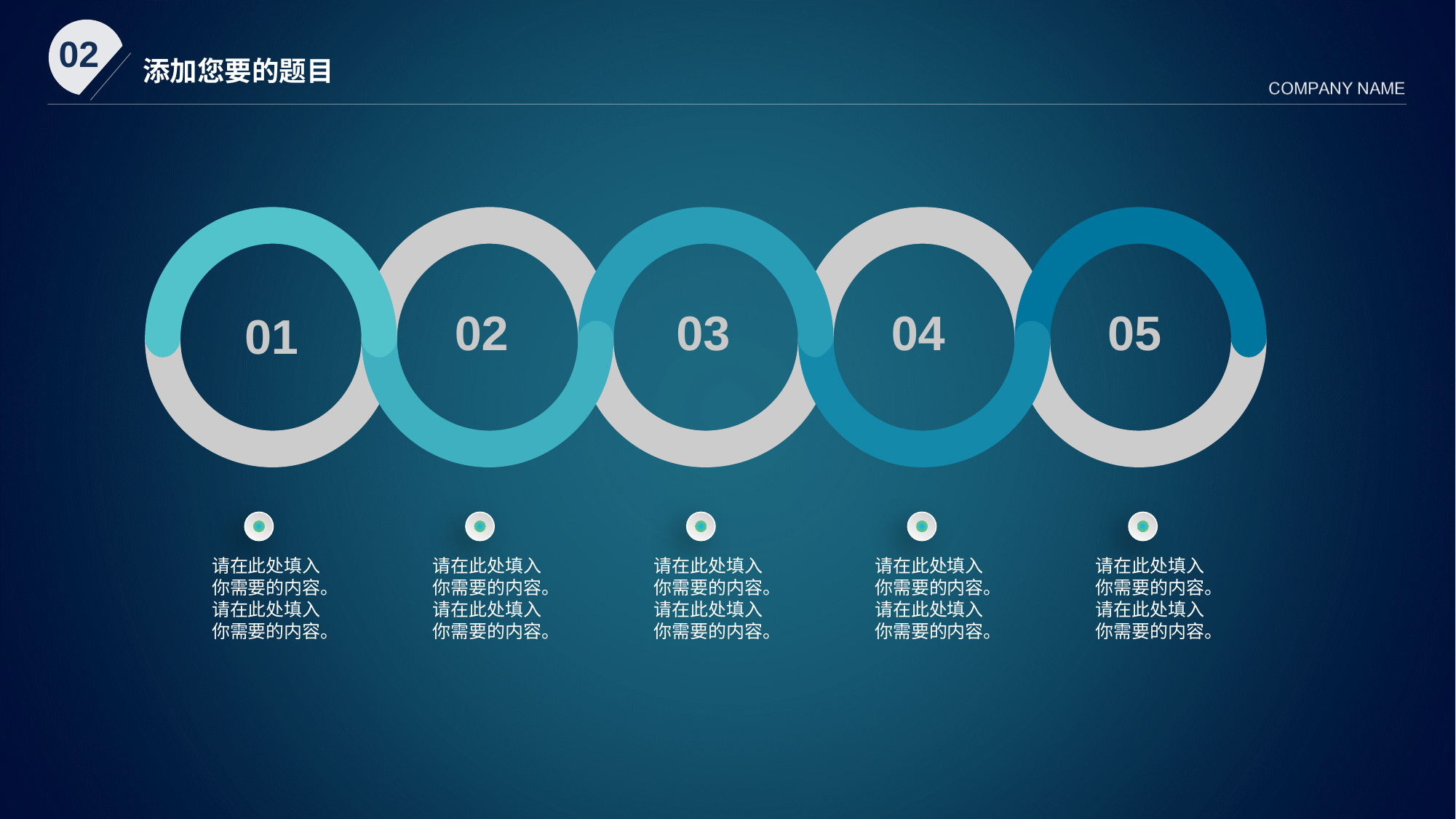

02
03
04
05
01

请在此处填入
你需要的内容。
请在此处填入
你需要的内容。

请在此处填入
你需要的内容。
请在此处填入
你需要的内容。

请在此处填入
你需要的内容。
请在此处填入
你需要的内容。

请在此处填入
你需要的内容。
请在此处填入
你需要的内容。

请在此处填入
你需要的内容。
请在此处填入
你需要的内容。